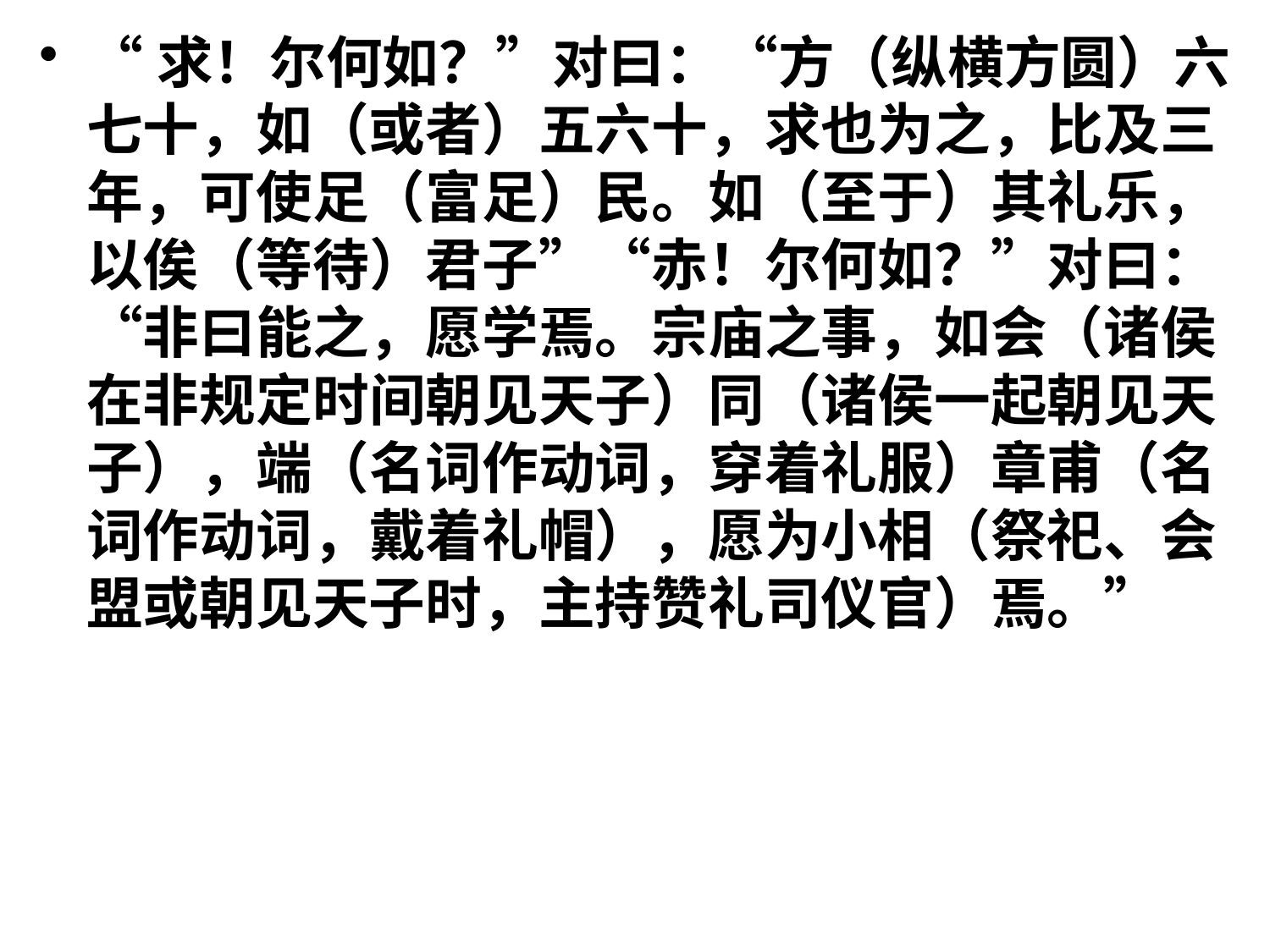

“求！尔何如？”对曰：“方（纵横方圆）六七十，如（或者）五六十，求也为之，比及三年，可使足（富足）民。如（至于）其礼乐，以俟（等待）君子”“赤！尔何如？”对曰：“非曰能之，愿学焉。宗庙之事，如会（诸侯在非规定时间朝见天子）同（诸侯一起朝见天子），端（名词作动词，穿着礼服）章甫（名词作动词，戴着礼帽），愿为小相（祭祀、会盟或朝见天子时，主持赞礼司仪官）焉。”